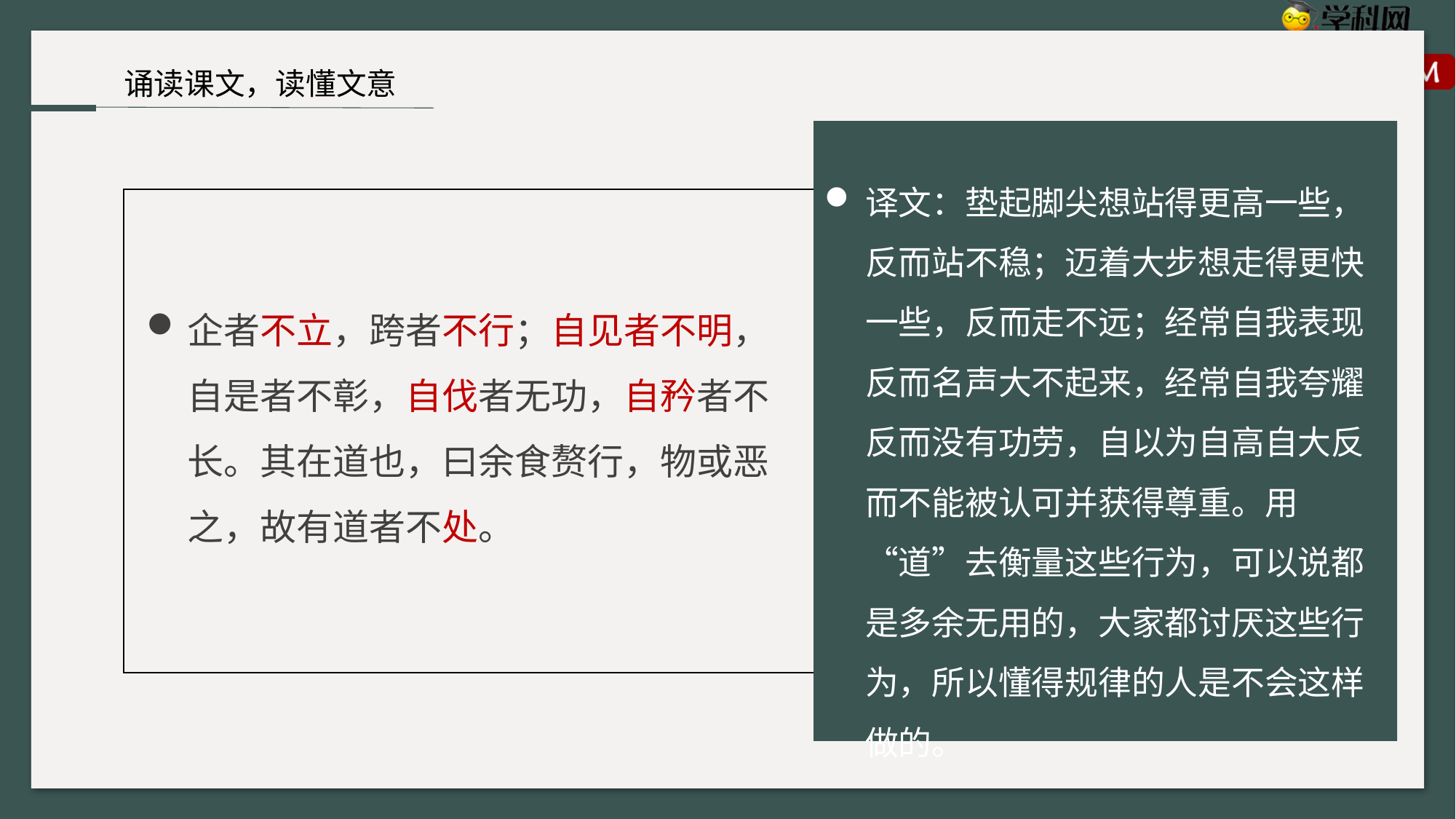

诵读课文，读懂文意

译文：垫起脚尖想站得更高一些，反而站不稳；迈着大步想走得更快一些，反而走不远；经常自我表现反而名声大不起来，经常自我夸耀反而没有功劳，自以为自高自大反而不能被认可并获得尊重。用“道”去衡量这些行为，可以说都是多余无用的，大家都讨厌这些行为，所以懂得规律的人是不会这样做的。

企者不立，跨者不行；自见者不明，自是者不彰，自伐者无功，自矜者不长。其在道也，曰余食赘行，物或恶之，故有道者不处。